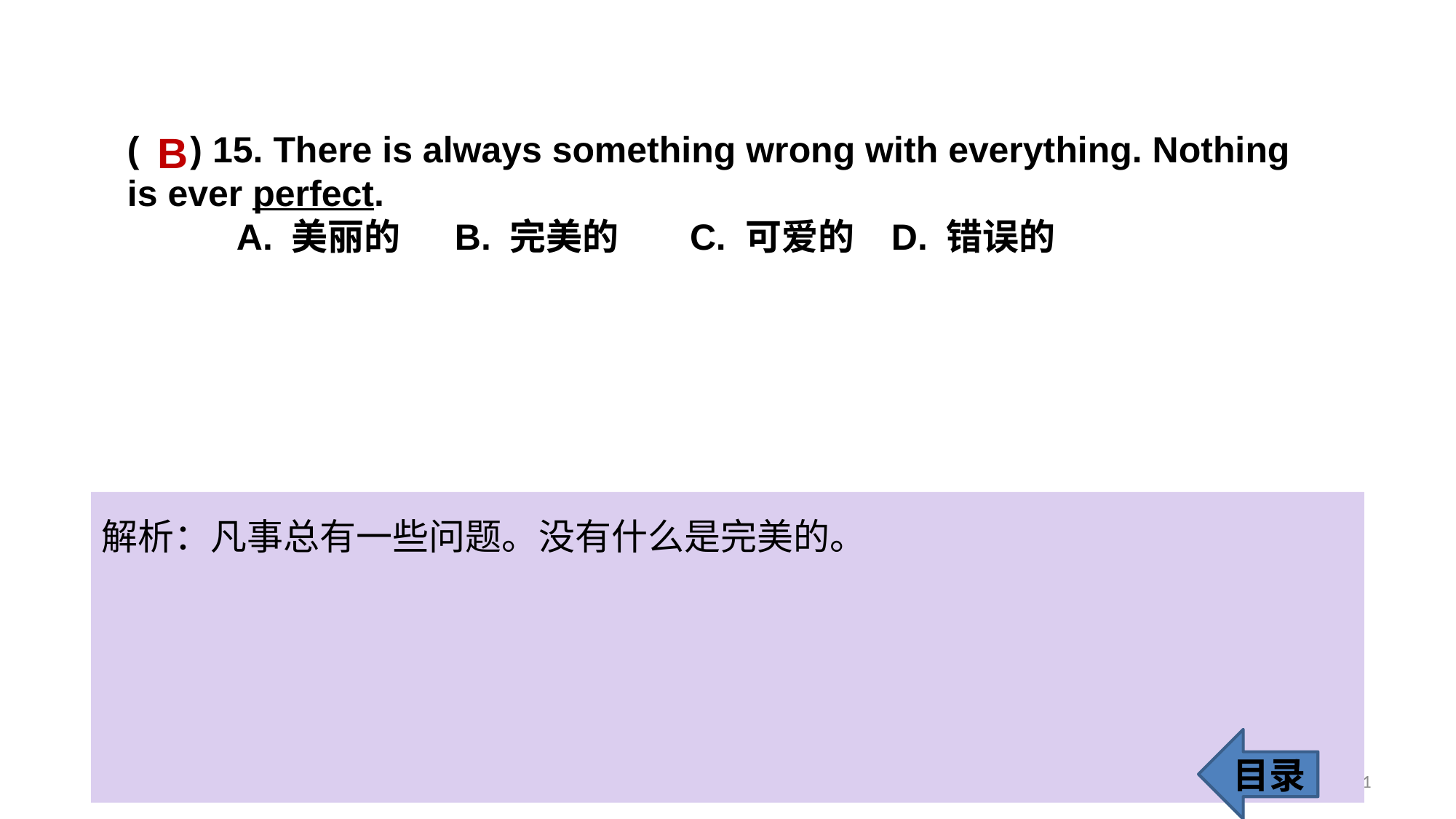

B
(     ) 15. There is always something wrong with everything. Nothing 	     is ever perfect.
	A. 美丽的 	B. 完美的	 C. 可爱的 	D. 错误的

解析：凡事总有一些问题。没有什么是完美的。
目录
21